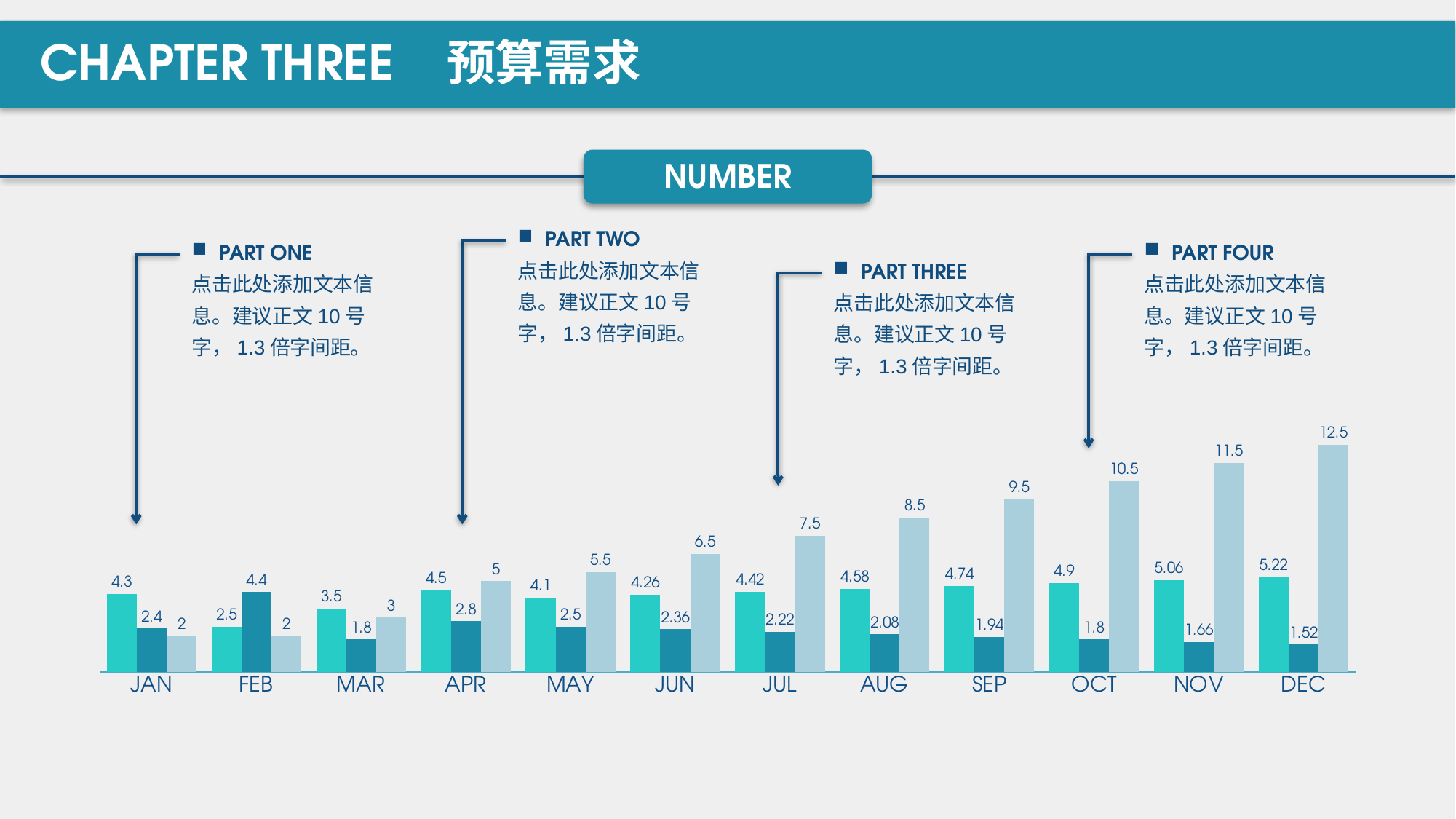

CHAPTER THREE   预算需求

NUMBER
PART TWO
点击此处添加文本信息。建议正文10号字，1.3倍字间距。
PART ONE
点击此处添加文本信息。建议正文10号字，1.3倍字间距。
PART FOUR
点击此处添加文本信息。建议正文10号字，1.3倍字间距。

### Chart

| Category | PART 1 | 列1 | PART 3 |
|---|---|---|---|
| JAN | 4.3 | 2.4 | 2.0 |
| FEB | 2.5 | 4.4 | 2.0 |
| MAR | 3.5 | 1.8 | 3.0 |
| APR | 4.5 | 2.8 | 5.0 |
| MAY | 4.1 | 2.5 | 5.5 |
| JUN | 4.26 | 2.36 | 6.5 |
| JUL | 4.42 | 2.22 | 7.5 |
| AUG | 4.58 | 2.08 | 8.5 |
| SEP | 4.74 | 1.94 | 9.5 |
| OCT | 4.9 | 1.8 | 10.5 |
| NOV | 5.06 | 1.66 | 11.5 |
| DEC | 5.22 | 1.52 | 12.5 |
PART THREE
点击此处添加文本信息。建议正文10号字，1.3倍字间距。